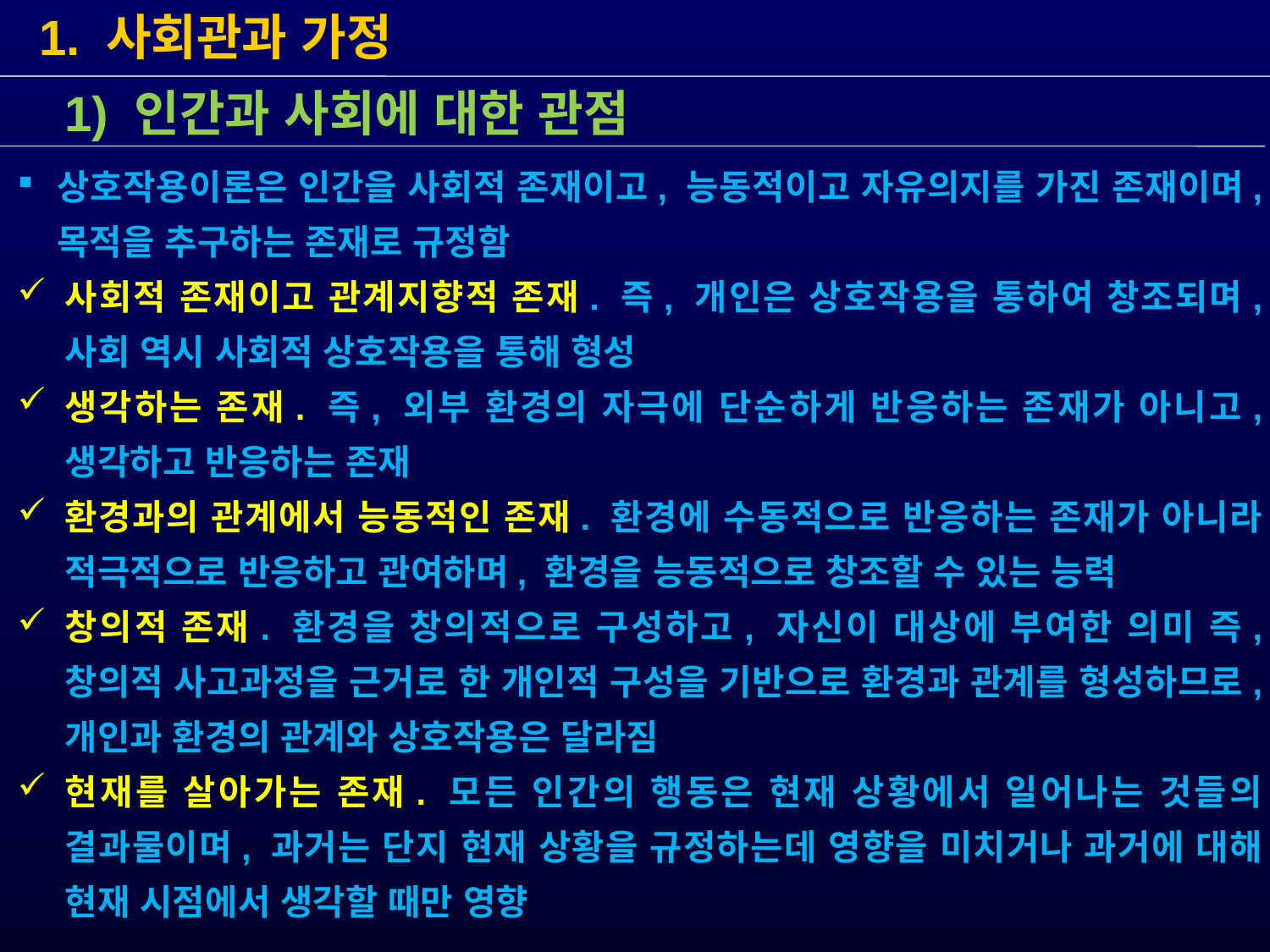

1. 사회관과 가정

  1) 인간과 사회에 대한 관점

상호작용이론은 인간을 사회적 존재이고, 능동적이고 자유의지를 가진 존재이며, 목적을 추구하는 존재로 규정함
사회적 존재이고 관계지향적 존재. 즉, 개인은 상호작용을 통하여 창조되며, 사회 역시 사회적 상호작용을 통해 형성
생각하는 존재. 즉, 외부 환경의 자극에 단순하게 반응하는 존재가 아니고, 생각하고 반응하는 존재
환경과의 관계에서 능동적인 존재. 환경에 수동적으로 반응하는 존재가 아니라 적극적으로 반응하고 관여하며, 환경을 능동적으로 창조할 수 있는 능력
창의적 존재. 환경을 창의적으로 구성하고, 자신이 대상에 부여한 의미 즉, 창의적 사고과정을 근거로 한 개인적 구성을 기반으로 환경과 관계를 형성하므로, 개인과 환경의 관계와 상호작용은 달라짐
현재를 살아가는 존재. 모든 인간의 행동은 현재 상황에서 일어나는 것들의 결과물이며, 과거는 단지 현재 상황을 규정하는데 영향을 미치거나 과거에 대해 현재 시점에서 생각할 때만 영향